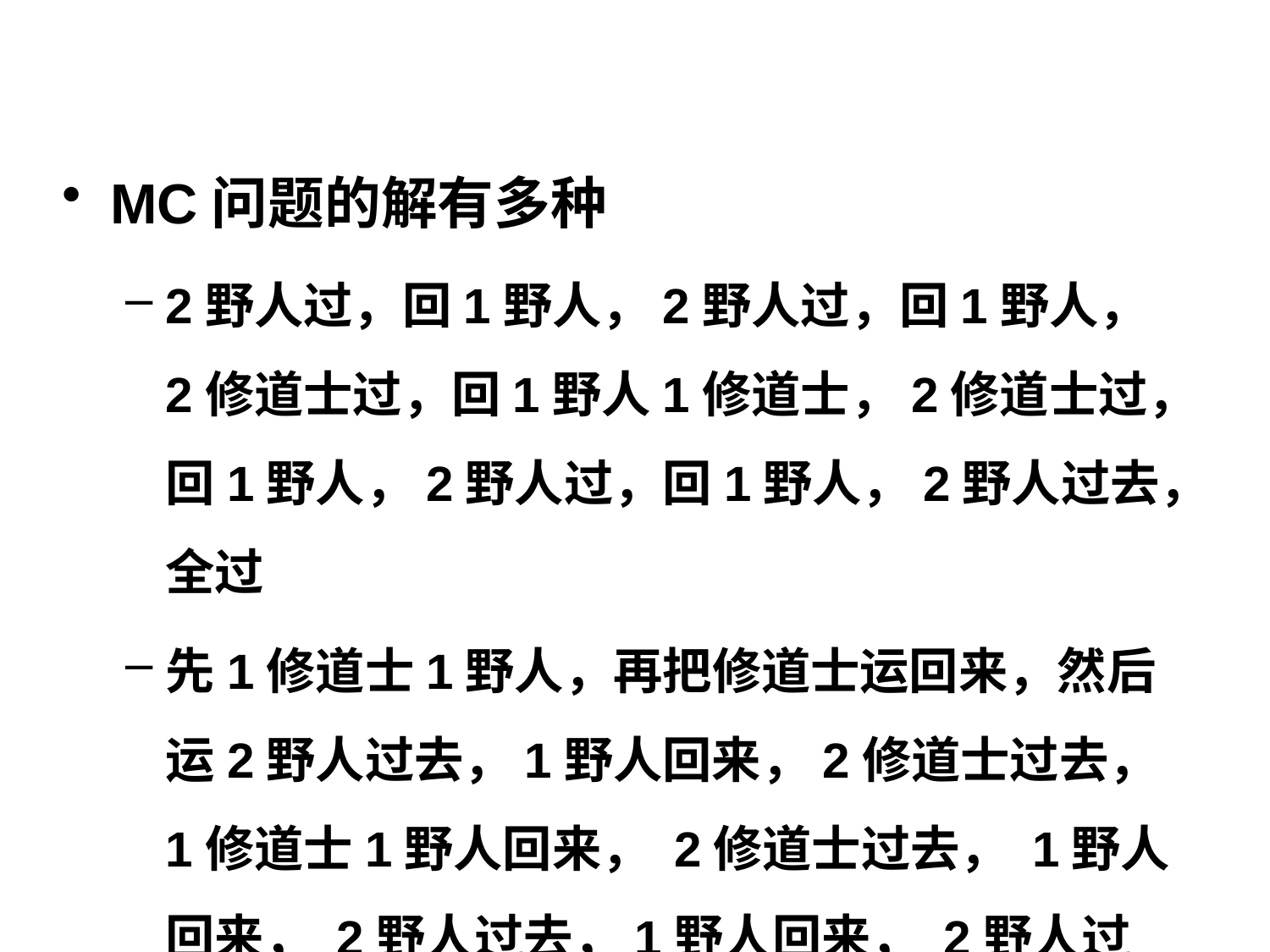

MC问题的解有多种
2野人过，回1野人，2野人过，回1野人，2修道士过，回1野人1修道士，2修道士过，回1野人，2野人过，回1野人，2野人过去，全过
先1修道士1野人，再把修道士运回来，然后运2野人过去，1野人回来，2修道士过去， 1修道士1野人回来， 2修道士过去， 1野人回来， 2野人过去，1野人回来， 2野人过去，全过
…